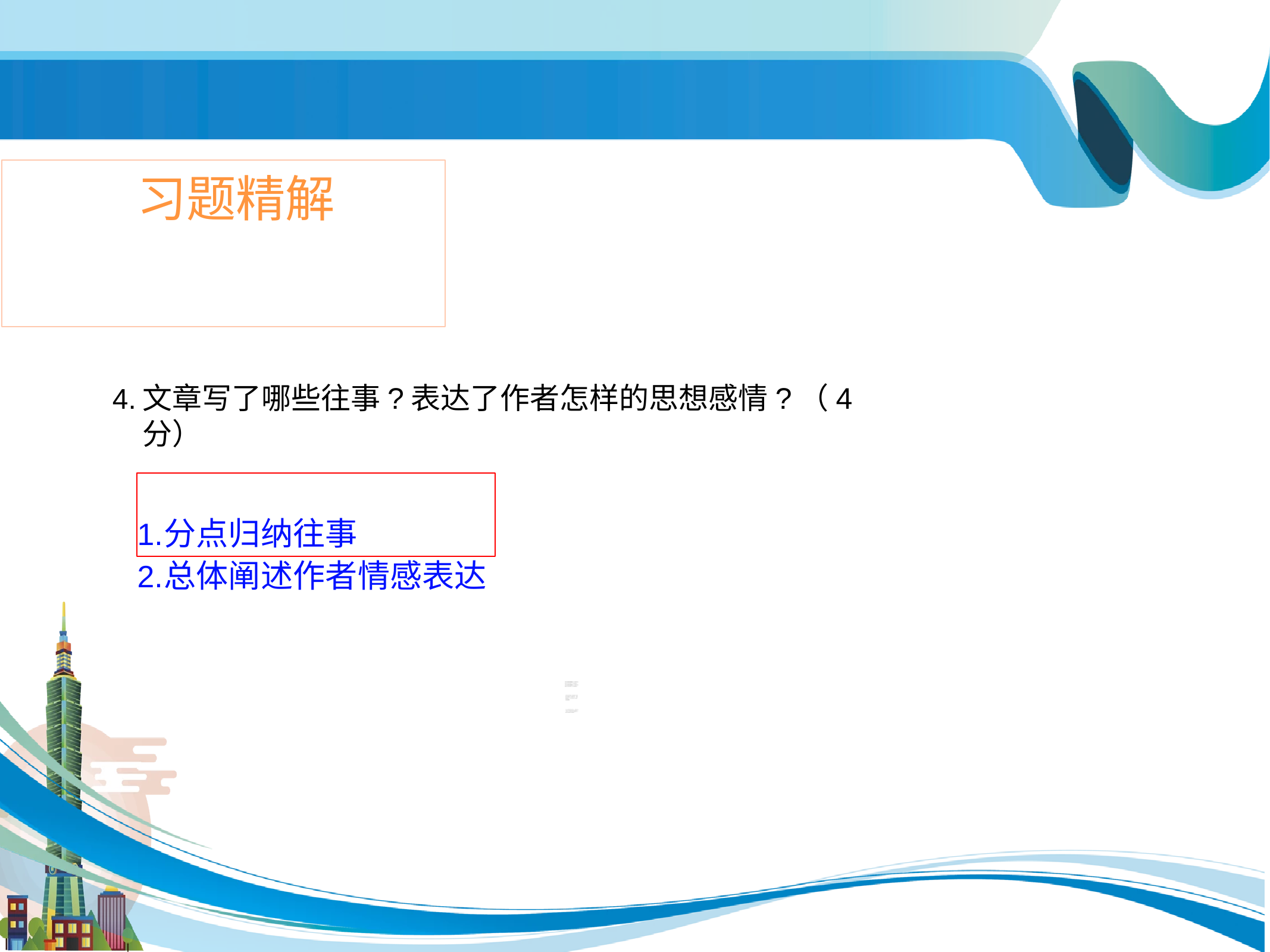

# 习题精解
文章写了哪些往事?表达了作者怎样的思想感情?（4分）

分点归纳往事
总体阐述作者情感表达